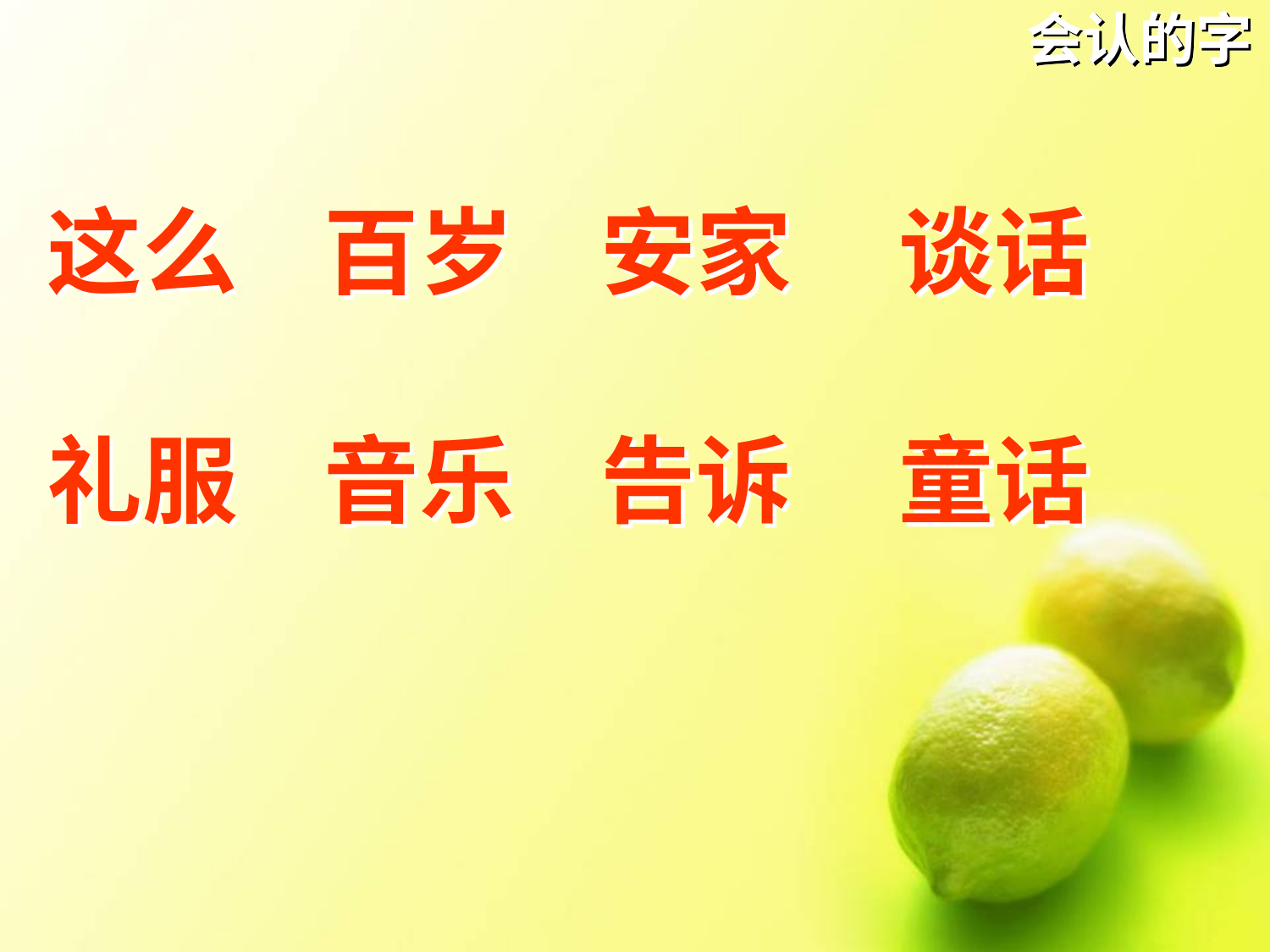

# 会认的字
这么    百岁    安家     谈话

礼服    音乐    告诉     童话